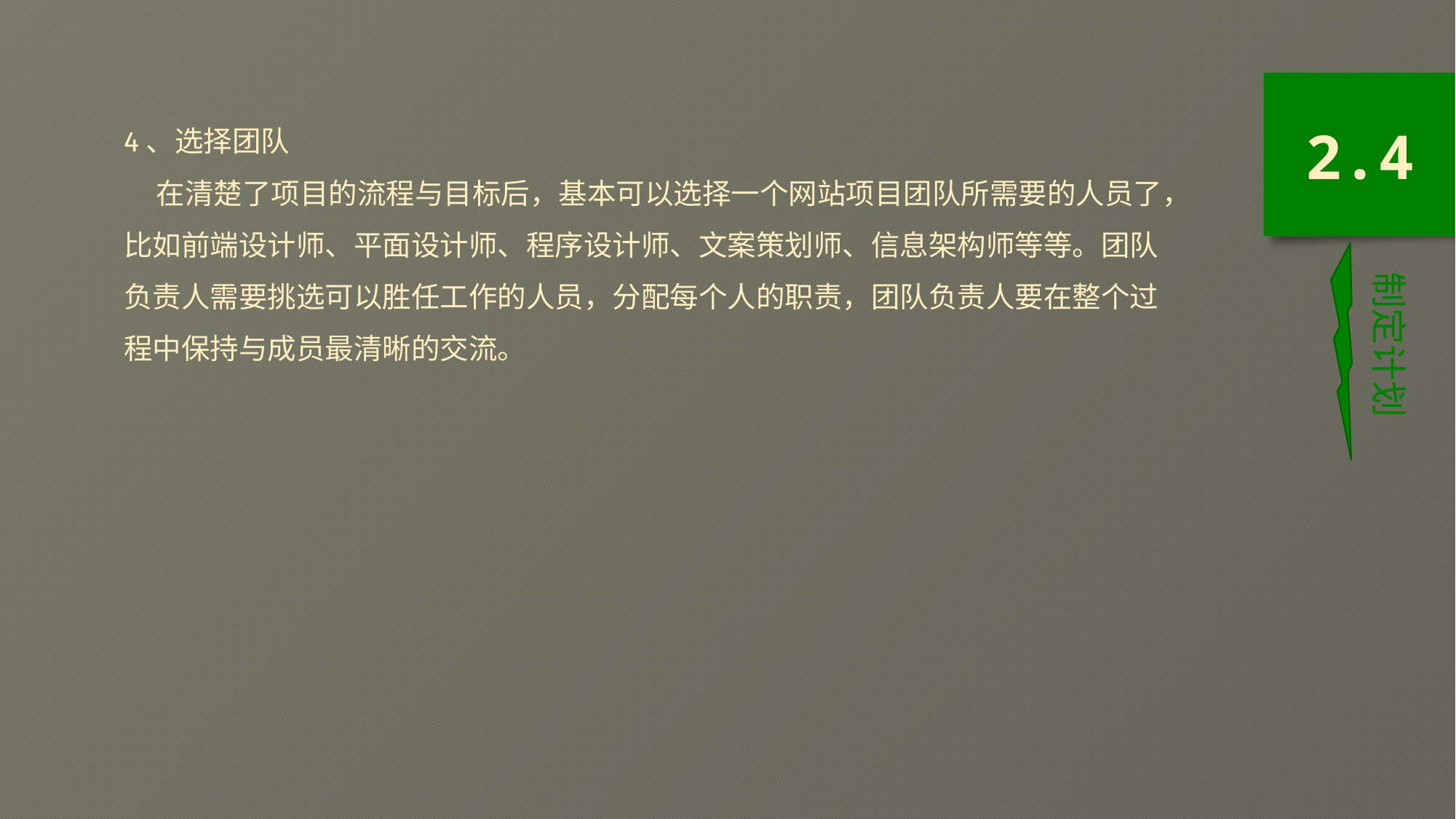

4、选择团队
    在清楚了项目的流程与目标后，基本可以选择一个网站项目团队所需要的人员了，比如前端设计师、平面设计师、程序设计师、文案策划师、信息架构师等等。团队负责人需要挑选可以胜任工作的人员，分配每个人的职责，团队负责人要在整个过程中保持与成员最清晰的交流。
2.4

制定计划